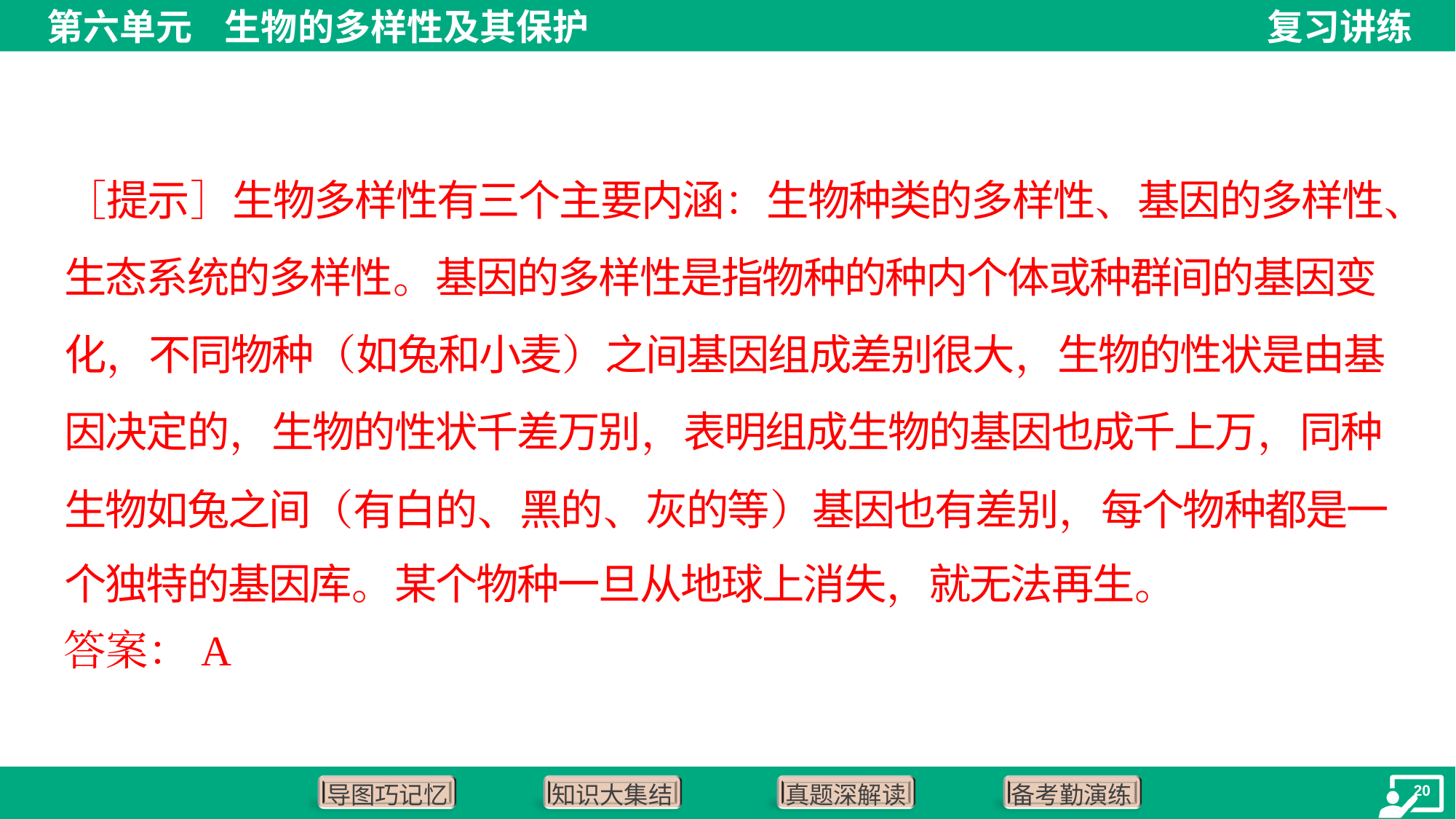

［提示］生物多样性有三个主要内涵：生物种类的多样性、基因的多样性、
生态系统的多样性。基因的多样性是指物种的种内个体或种群间的基因变
化，不同物种（如兔和小麦）之间基因组成差别很大，生物的性状是由基
因决定的，生物的性状千差万别，表明组成生物的基因也成千上万，同种
生物如兔之间（有白的、黑的、灰的等）基因也有差别，每个物种都是一
个独特的基因库。某个物种一旦从地球上消失，就无法再生。
答案：A